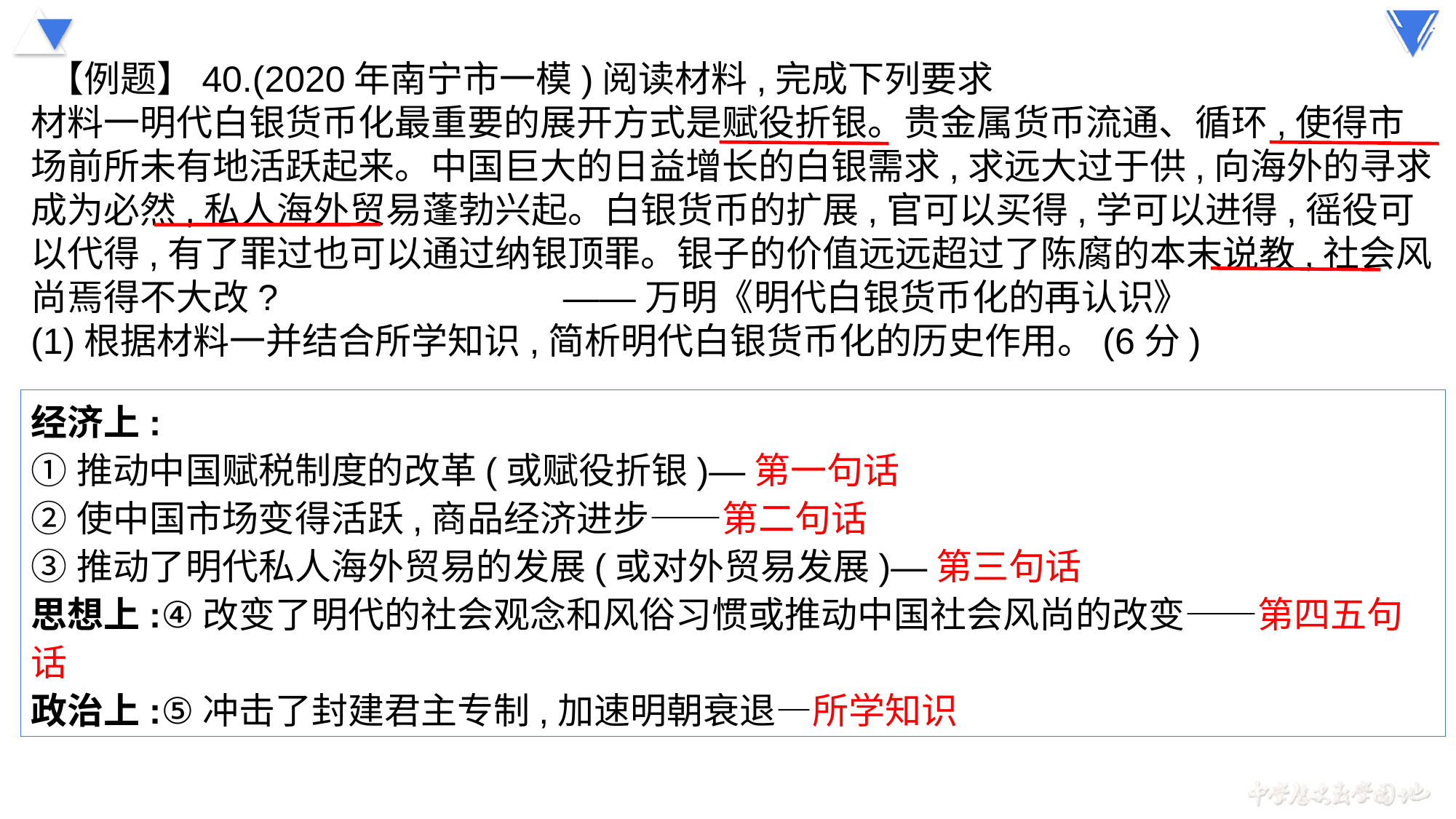

【例题】40.(2020年南宁市一模)阅读材料,完成下列要求
材料一明代白银货币化最重要的展开方式是赋役折银。贵金属货币流通、循环,使得市场前所未有地活跃起来。中国巨大的日益增长的白银需求,求远大过于供,向海外的寻求成为必然,私人海外贸易蓬勃兴起。白银货币的扩展,官可以买得,学可以进得,徭役可以代得,有了罪过也可以通过纳银顶罪。银子的价值远远超过了陈腐的本末说教,社会风尚焉得不大改?                            ——万明《明代白银货币化的再认识》
(1)根据材料一并结合所学知识,简析明代白银货币化的历史作用。(6分)

经济上:
①推动中国赋税制度的改革(或赋役折银)—第一句话
②使中国市场变得活跃,商品经济进步——第二句话
③推动了明代私人海外贸易的发展(或对外贸易发展)—第三句话
思想上:④改变了明代的社会观念和风俗习惯或推动中国社会风尚的改变——第四五句话
政治上:⑤冲击了封建君主专制,加速明朝衰退—所学知识